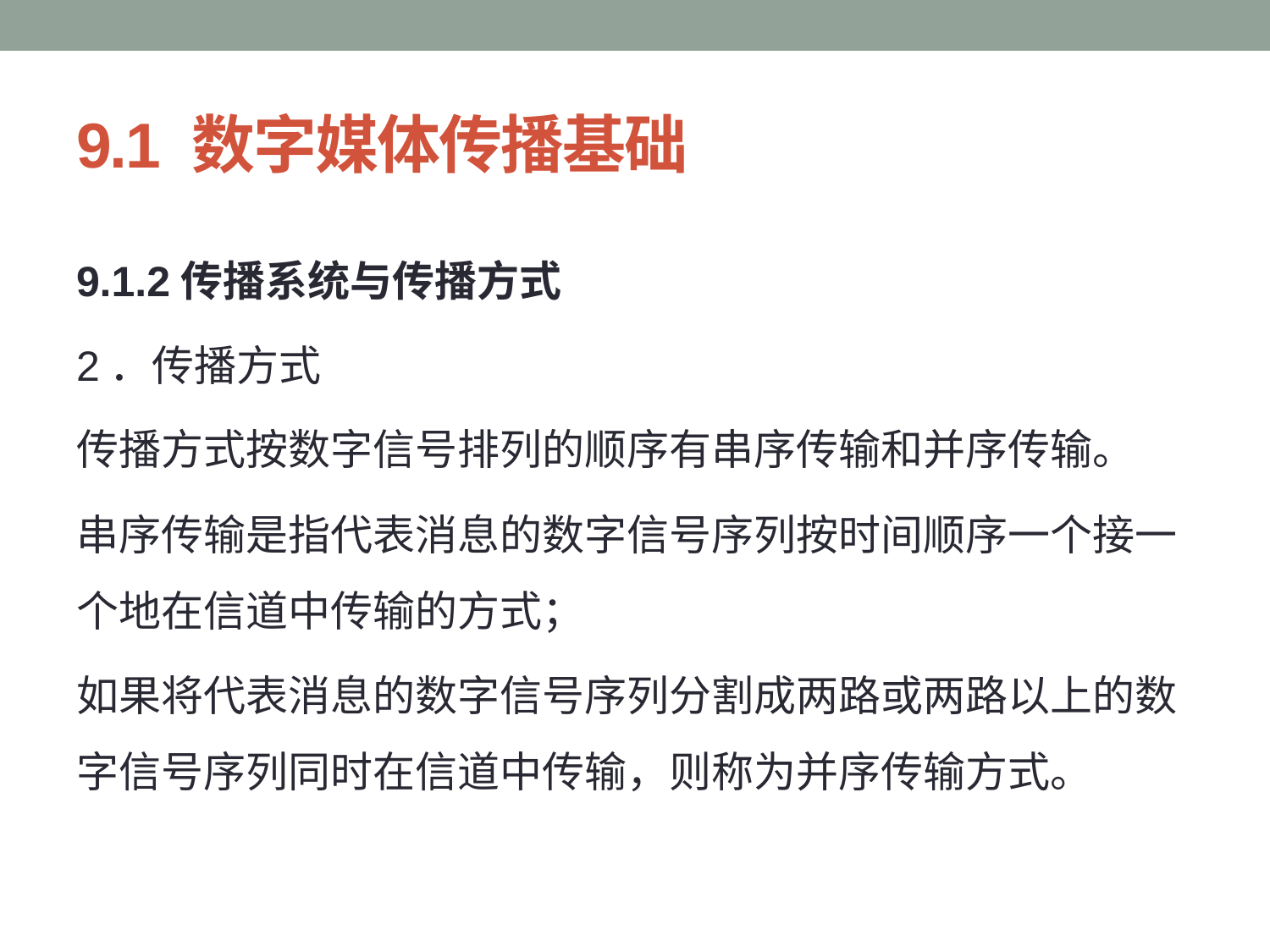

# 9.1 数字媒体传播基础
9.1.2传播系统与传播方式
2．传播方式
传播方式按数字信号排列的顺序有串序传输和并序传输。
串序传输是指代表消息的数字信号序列按时间顺序一个接一个地在信道中传输的方式；
如果将代表消息的数字信号序列分割成两路或两路以上的数字信号序列同时在信道中传输，则称为并序传输方式。